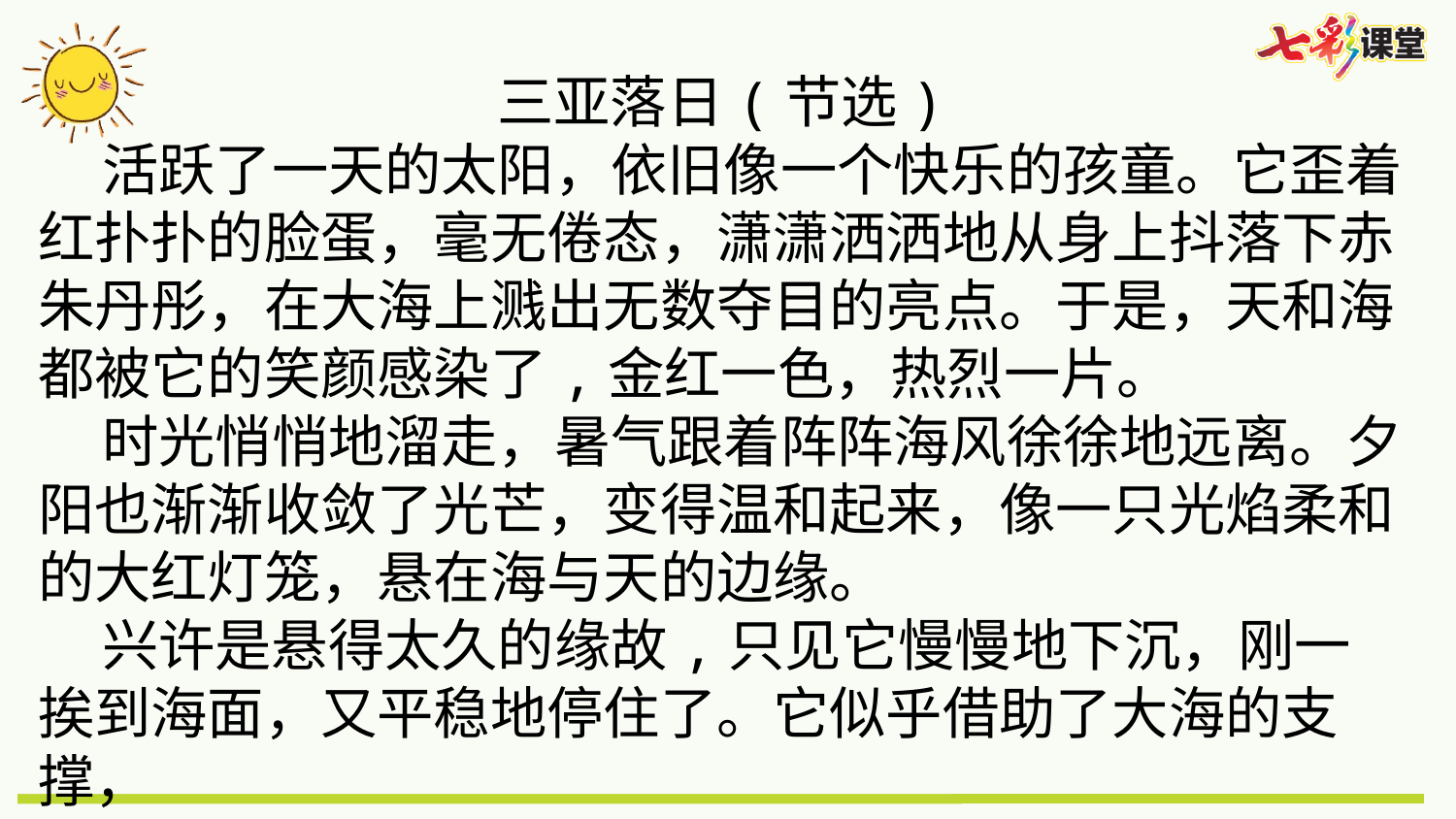

三亚落日(节选)
    活跃了一天的太阳，依旧像一个快乐的孩童。它歪着红扑扑的脸蛋，毫无倦态，潇潇洒洒地从身上抖落下赤朱丹彤，在大海上溅出无数夺目的亮点。于是，天和海都被它的笑颜感染了,金红一色，热烈一片。
    时光悄悄地溜走，暑气跟着阵阵海风徐徐地远离。夕阳也渐渐收敛了光芒，变得温和起来，像一只光焰柔和的大红灯笼，悬在海与天的边缘。
    兴许是悬得太久的缘故,只见它慢慢地下沉，刚一挨到海面，又平稳地停住了。它似乎借助了大海的支撑，